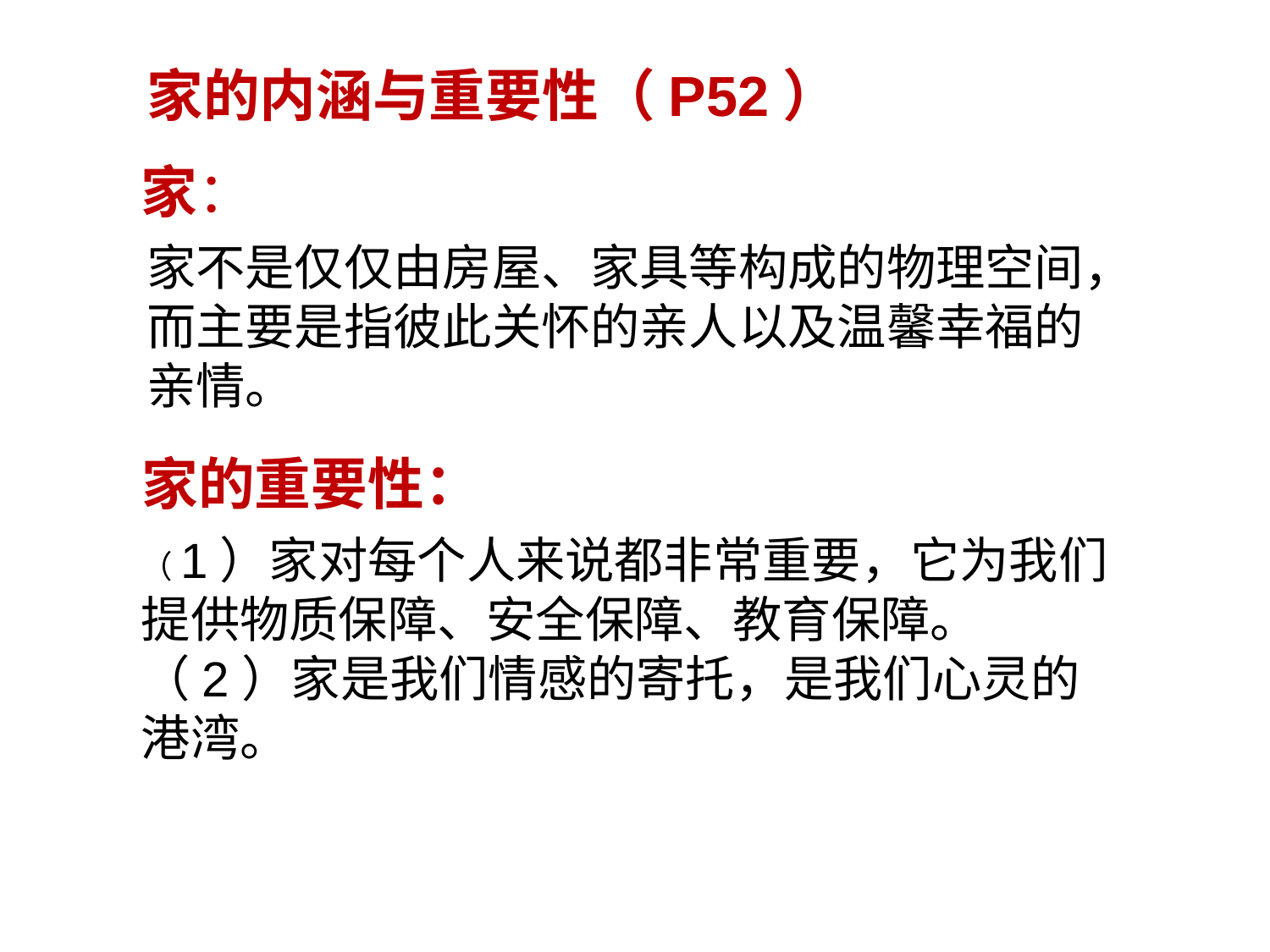

家的内涵与重要性（P52）
家：
家不是仅仅由房屋、家具等构成的物理空间，而主要是指彼此关怀的亲人以及温馨幸福的亲情。
家的重要性：
（1）家对每个人来说都非常重要，它为我们提供物质保障、安全保障、教育保障。（2）家是我们情感的寄托，是我们心灵的港湾。